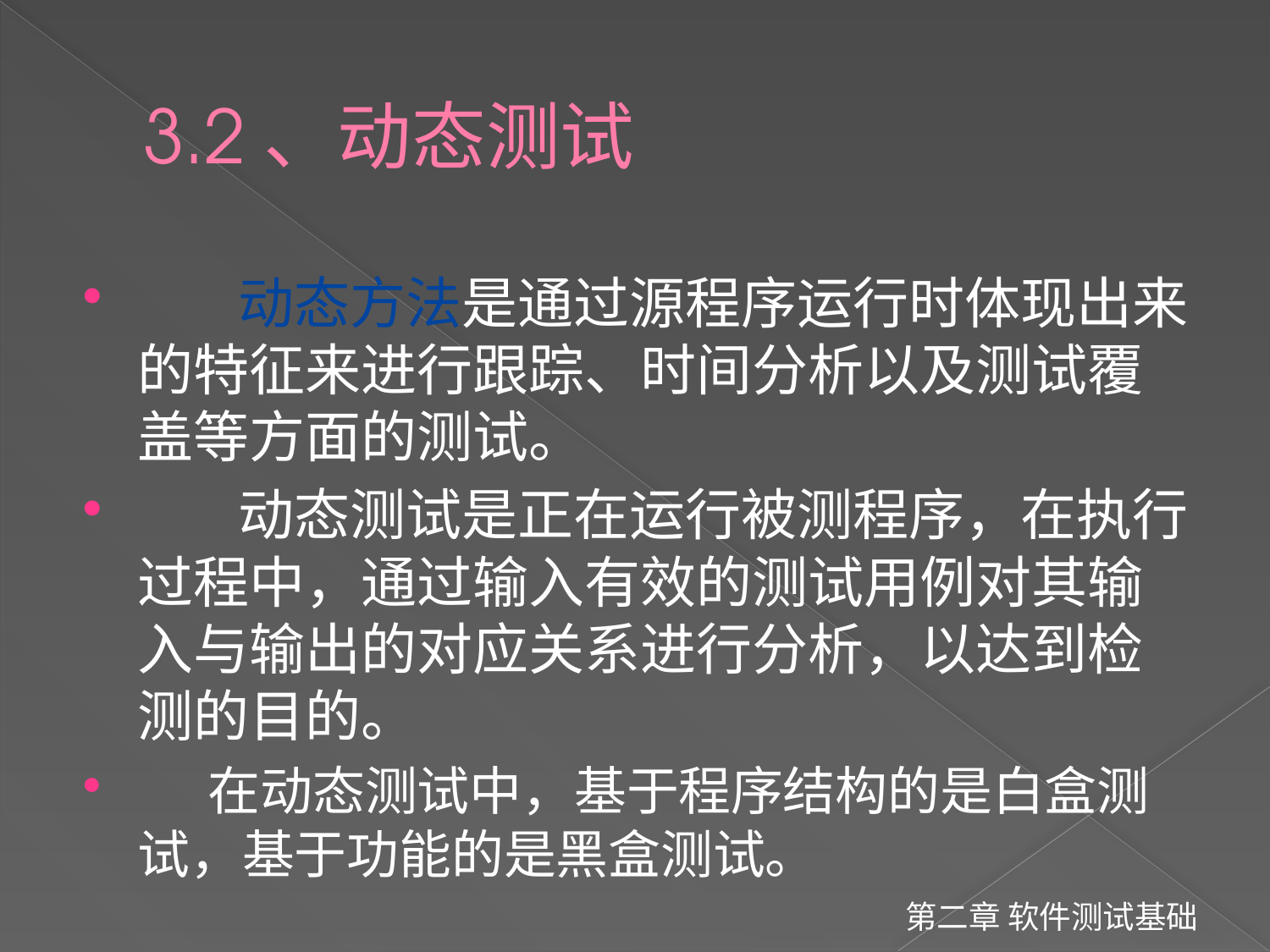

# 3.2、动态测试
       动态方法是通过源程序运行时体现出来的特征来进行跟踪、时间分析以及测试覆盖等方面的测试。
       动态测试是正在运行被测程序，在执行过程中，通过输入有效的测试用例对其输入与输出的对应关系进行分析，以达到检测的目的。
     在动态测试中，基于程序结构的是白盒测试，基于功能的是黑盒测试。